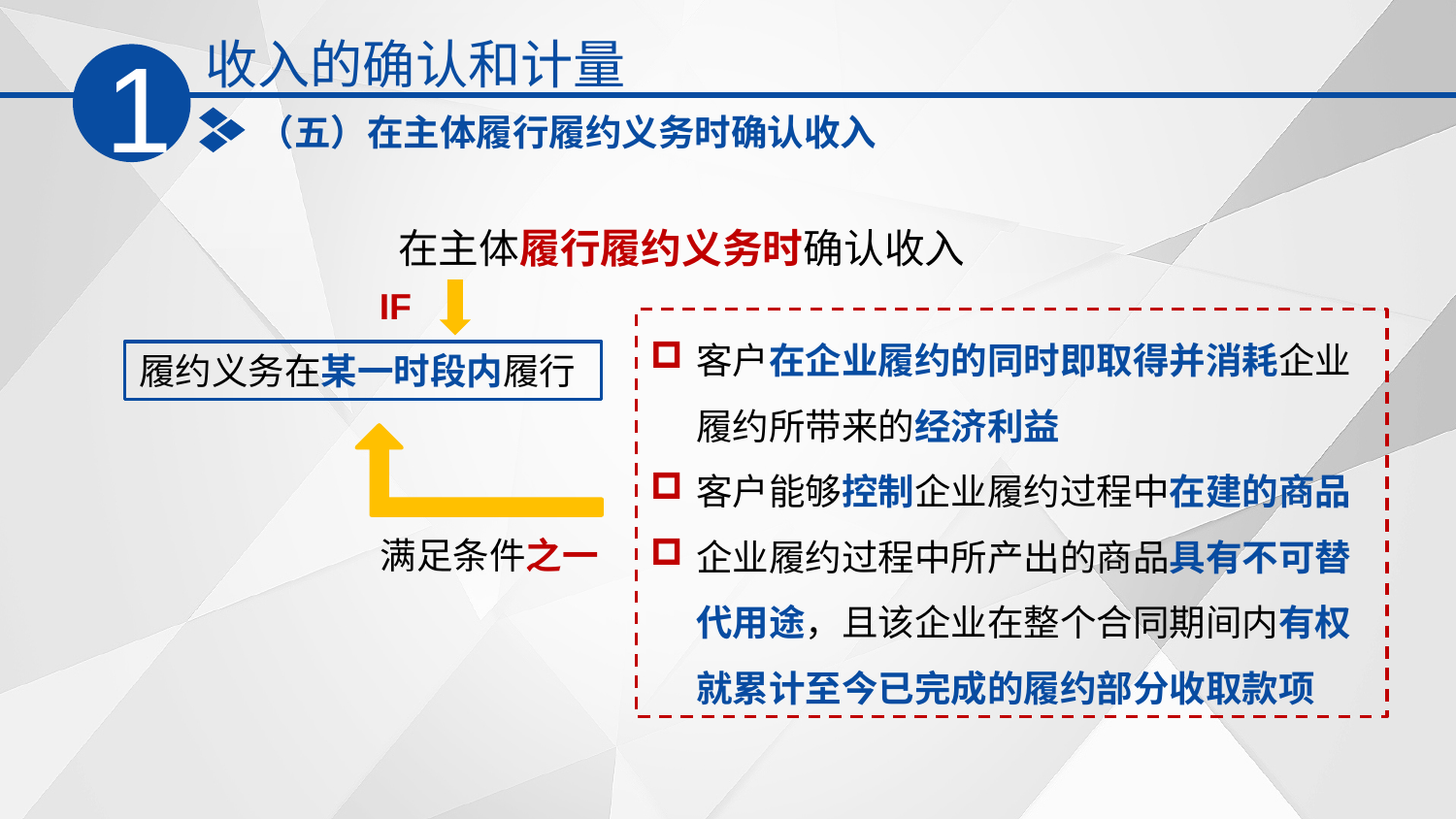

收入的确认和计量
1

（五）在主体履行履约义务时确认收入

在主体履行履约义务时确认收入
IF

客户在企业履约的同时即取得并消耗企业履约所带来的经济利益
客户能够控制企业履约过程中在建的商品
企业履约过程中所产出的商品具有不可替代用途，且该企业在整个合同期间内有权就累计至今已完成的履约部分收取款项
履约义务在某一时段内履行

满足条件之一